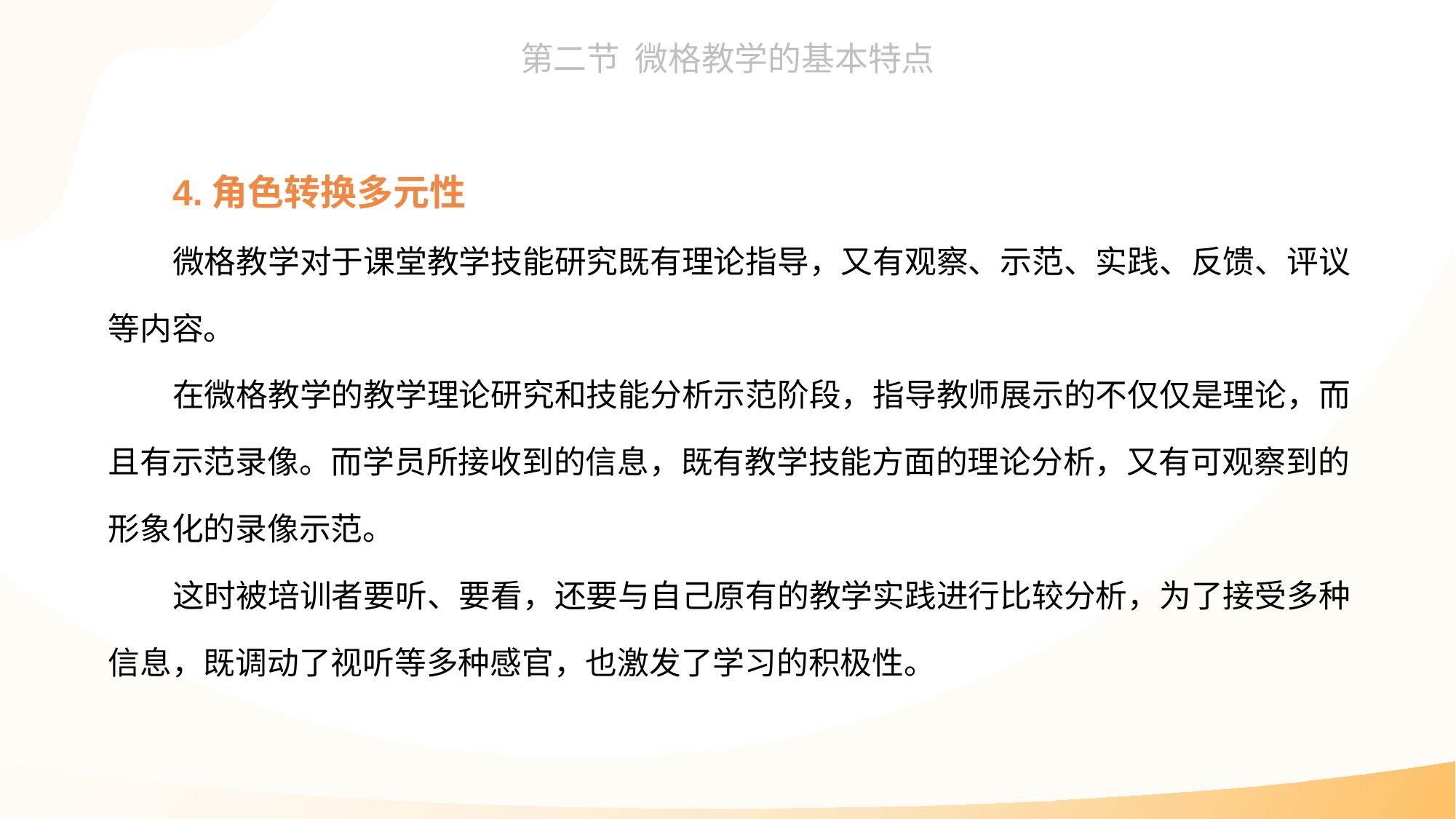

4.角色转换多元性
微格教学对于课堂教学技能研究既有理论指导，又有观察、示范、实践、反馈、评议等内容。
在微格教学的教学理论研究和技能分析示范阶段，指导教师展示的不仅仅是理论，而且有示范录像。而学员所接收到的信息，既有教学技能方面的理论分析，又有可观察到的形象化的录像示范。
这时被培训者要听、要看，还要与自己原有的教学实践进行比较分析，为了接受多种信息，既调动了视听等多种感官，也激发了学习的积极性。